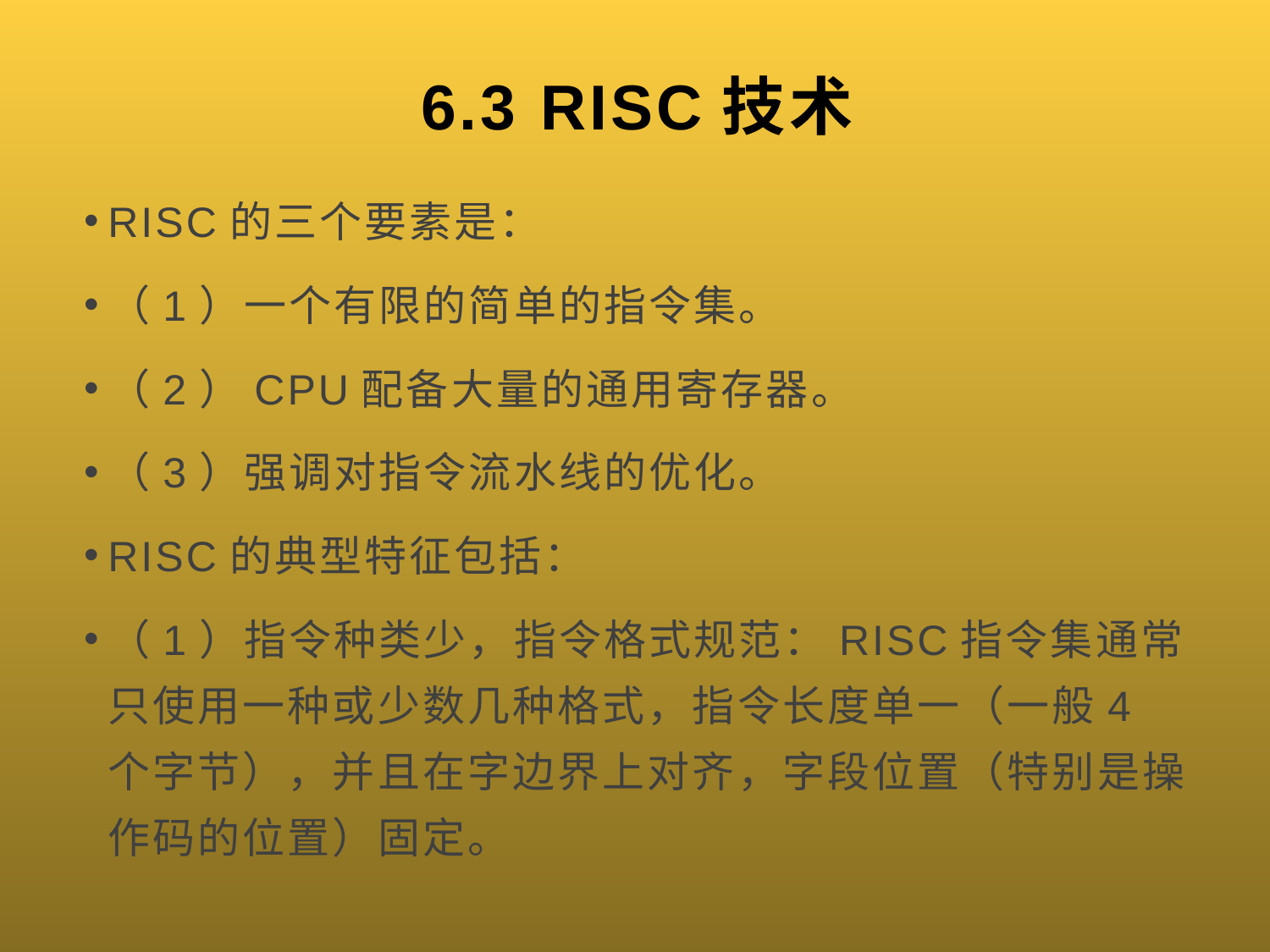

# 6.3 RISC技术
RISC的三个要素是：
（1）一个有限的简单的指令集。
（2）CPU配备大量的通用寄存器。
（3）强调对指令流水线的优化。
RISC的典型特征包括：
（1）指令种类少，指令格式规范：RISC指令集通常只使用一种或少数几种格式，指令长度单一（一般4个字节），并且在字边界上对齐，字段位置（特别是操作码的位置）固定。